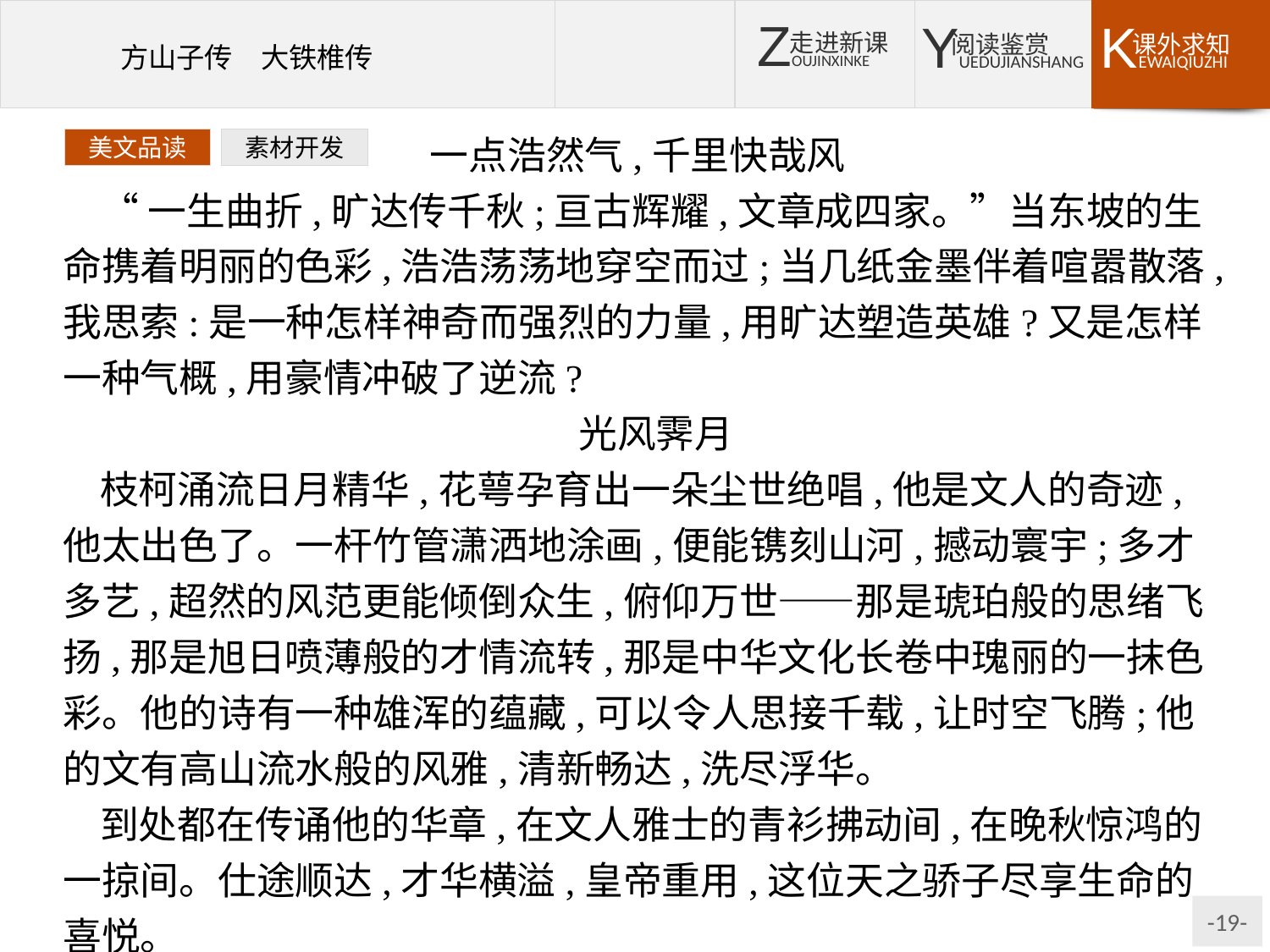

一点浩然气,千里快哉风
“一生曲折,旷达传千秋;亘古辉耀,文章成四家。”当东坡的生命携着明丽的色彩,浩浩荡荡地穿空而过;当几纸金墨伴着喧嚣散落,我思索:是一种怎样神奇而强烈的力量,用旷达塑造英雄?又是怎样一种气概,用豪情冲破了逆流?
光风霁月
枝柯涌流日月精华,花萼孕育出一朵尘世绝唱,他是文人的奇迹,他太出色了。一杆竹管潇洒地涂画,便能镌刻山河,撼动寰宇;多才多艺,超然的风范更能倾倒众生,俯仰万世——那是琥珀般的思绪飞扬,那是旭日喷薄般的才情流转,那是中华文化长卷中瑰丽的一抹色彩。他的诗有一种雄浑的蕴藏,可以令人思接千载,让时空飞腾;他的文有高山流水般的风雅,清新畅达,洗尽浮华。
到处都在传诵他的华章,在文人雅士的青衫拂动间,在晚秋惊鸿的一掠间。仕途顺达,才华横溢,皇帝重用,这位天之骄子尽享生命的喜悦。
美文品读
素材开发